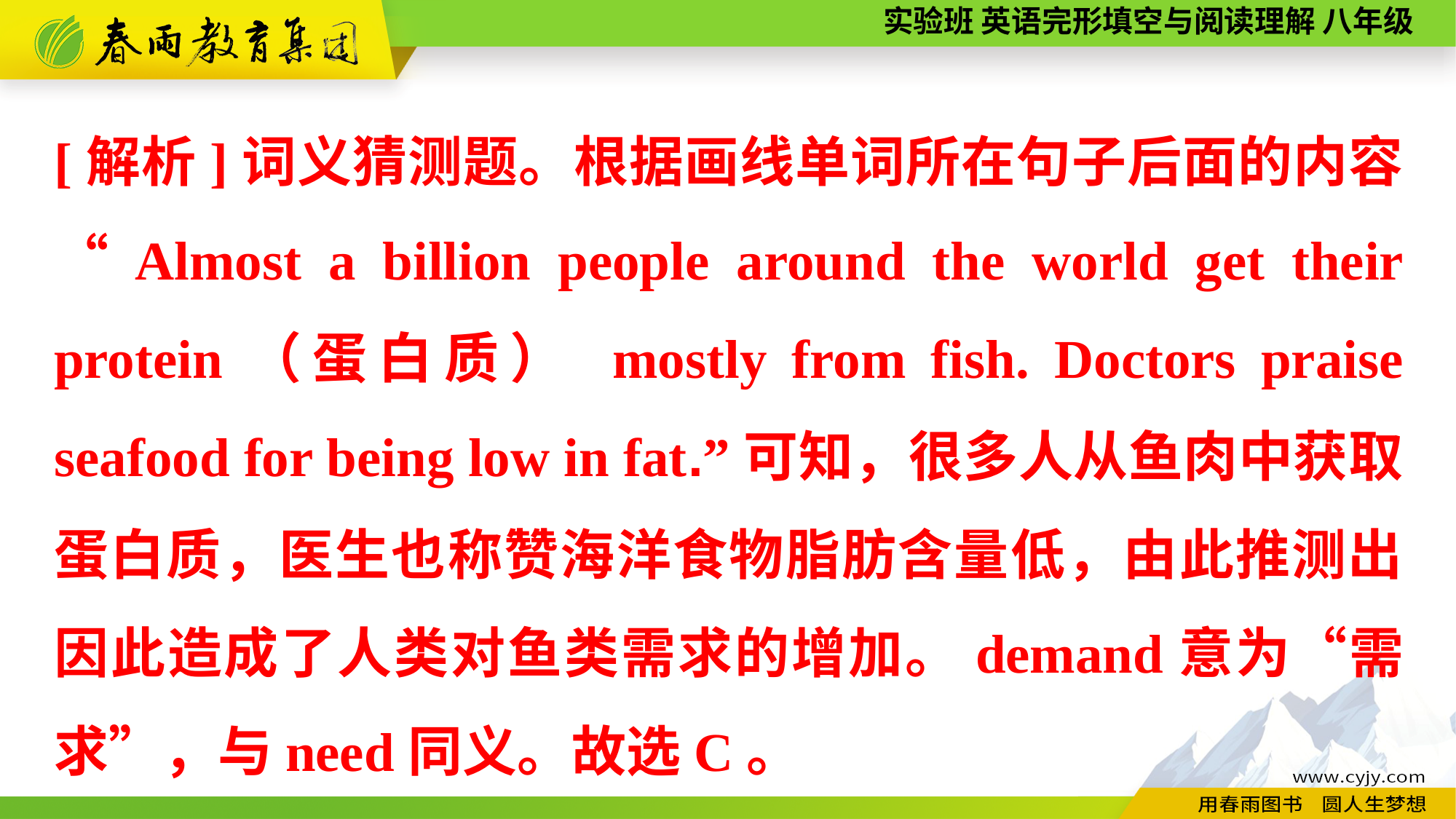

[解析]词义猜测题。根据画线单词所在句子后面的内容“Almost a billion people around the world get their protein（蛋白质） mostly from fish. Doctors praise seafood for being low in fat.”可知，很多人从鱼肉中获取蛋白质，医生也称赞海洋食物脂肪含量低，由此推测出因此造成了人类对鱼类需求的增加。demand意为“需求”，与need同义。故选C。